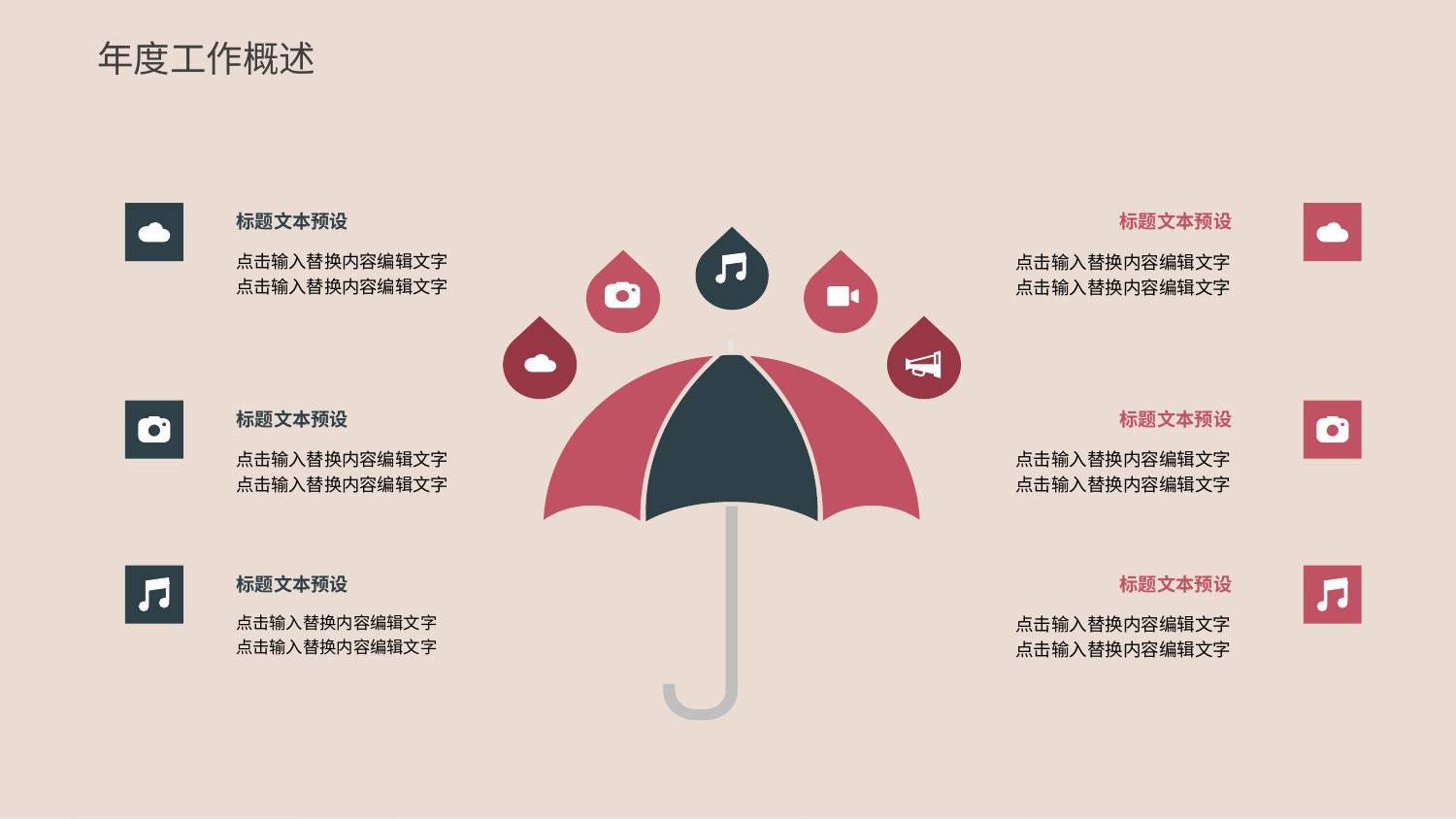

年度工作概述

标题文本预设
点击输入替换内容编辑文字
点击输入替换内容编辑文字

标题文本预设
点击输入替换内容编辑文字
点击输入替换内容编辑文字

标题文本预设
点击输入替换内容编辑文字
点击输入替换内容编辑文字
标题文本预设
点击输入替换内容编辑文字
点击输入替换内容编辑文字

标题文本预设
点击输入替换内容编辑文字
点击输入替换内容编辑文字

标题文本预设
点击输入替换内容编辑文字
点击输入替换内容编辑文字